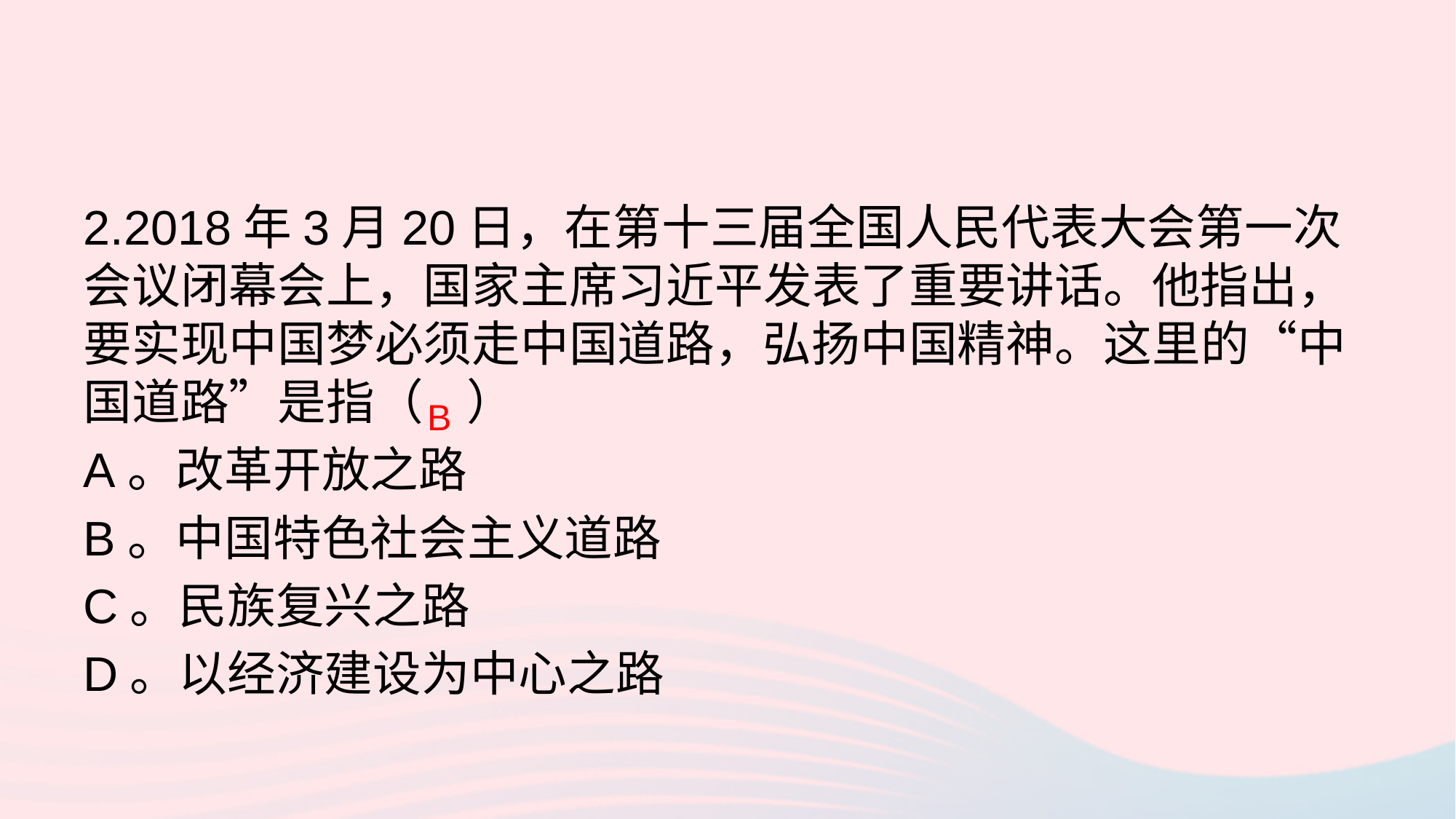

2.2018年3月20日，在第十三届全国人民代表大会第一次会议闭幕会上，国家主席习近平发表了重要讲话。他指出，要实现中国梦必须走中国道路，弘扬中国精神。这里的“中国道路”是指（    ）
A。改革开放之路
B。中国特色社会主义道路
C。民族复兴之路
D。以经济建设为中心之路

B